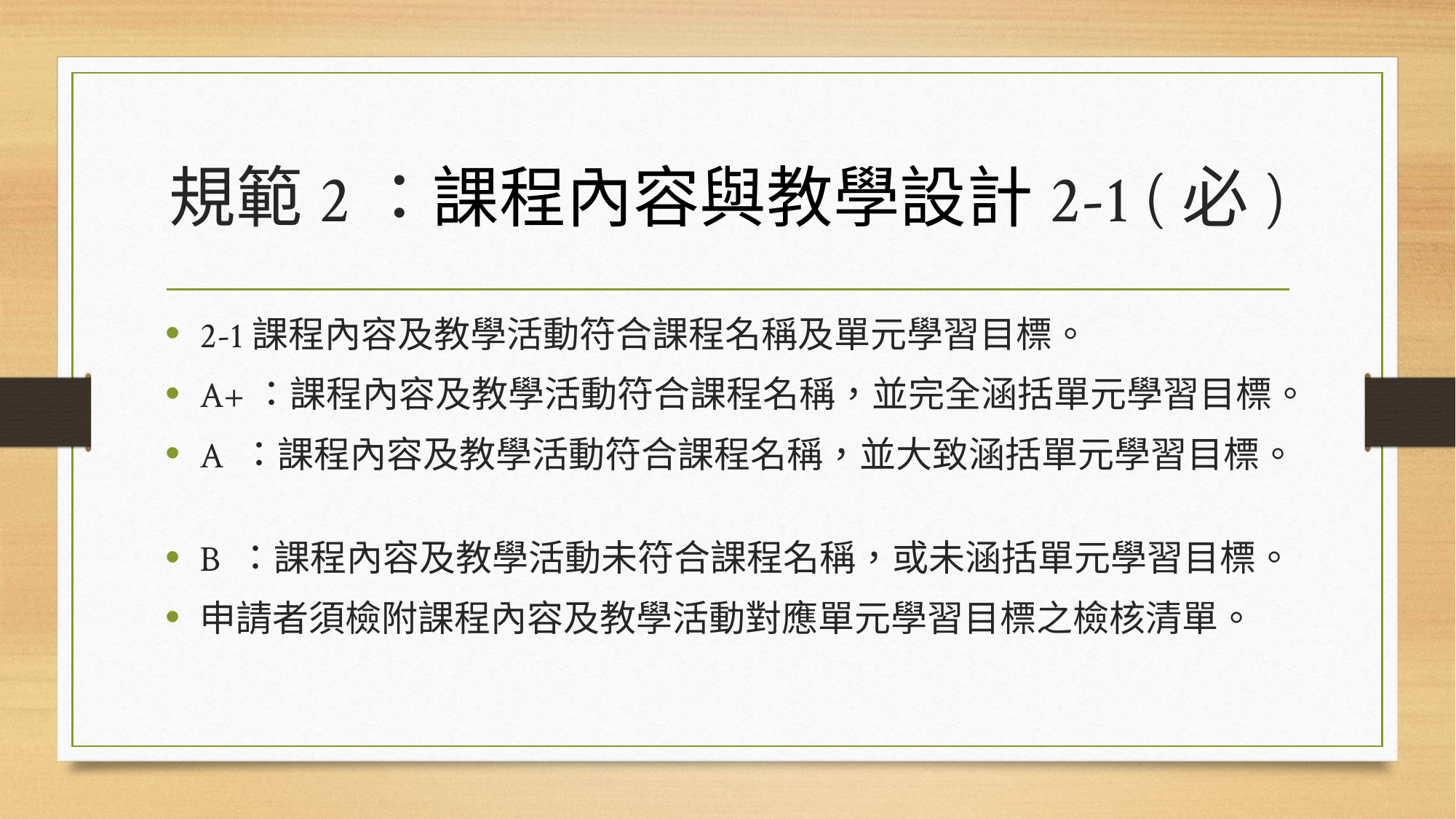

# 規範2：課程內容與教學設計2-1 (必)
2-1課程內容及教學活動符合課程名稱及單元學習目標。
A+：課程內容及教學活動符合課程名稱，並完全涵括單元學習目標。
A ：課程內容及教學活動符合課程名稱，並大致涵括單元學習目標。
B ：課程內容及教學活動未符合課程名稱，或未涵括單元學習目標。
申請者須檢附課程內容及教學活動對應單元學習目標之檢核清單。